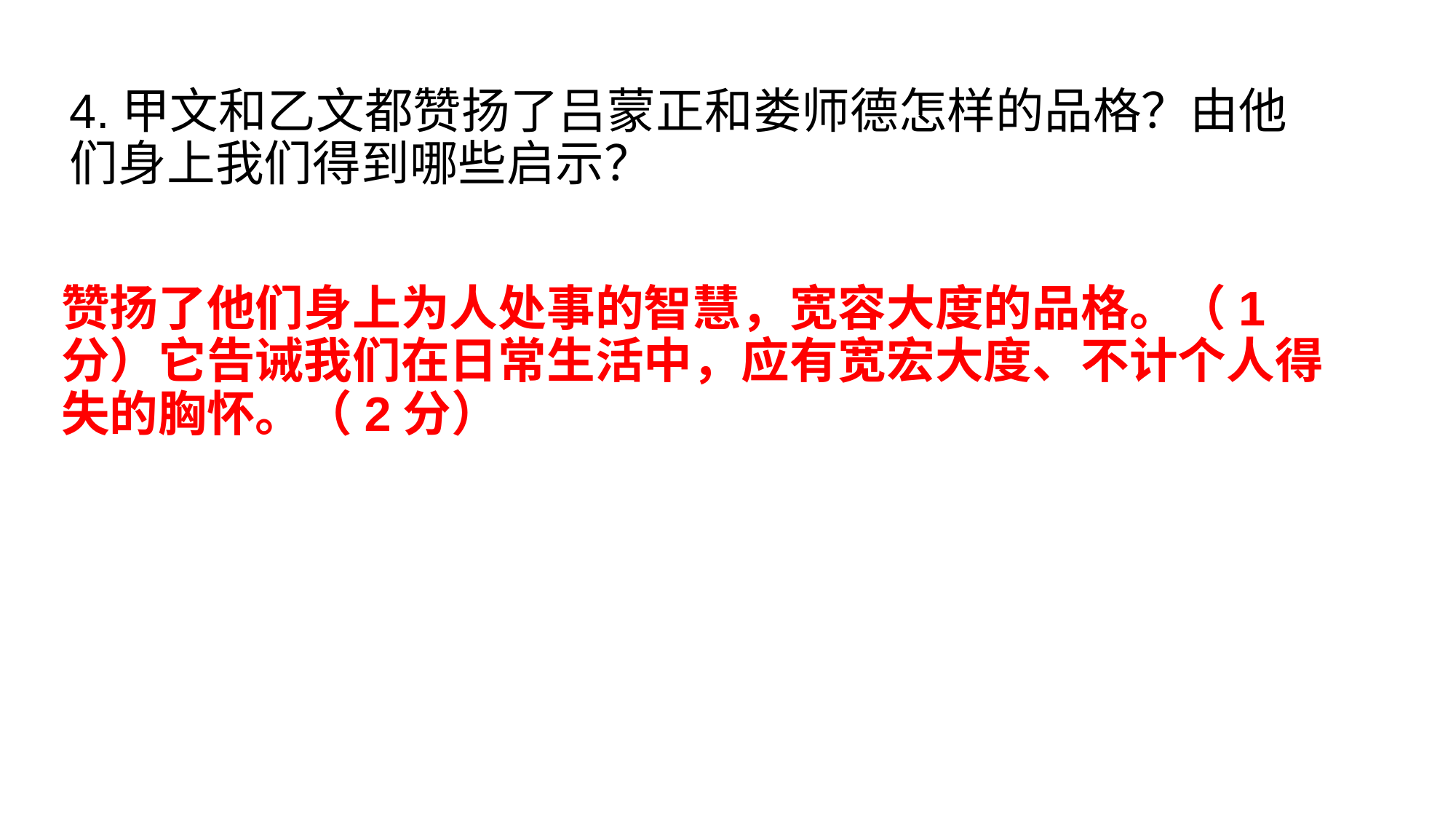

# 4.甲文和乙文都赞扬了吕蒙正和娄师德怎样的品格？由他们身上我们得到哪些启示？
赞扬了他们身上为人处事的智慧，宽容大度的品格。（1分）它告诫我们在日常生活中，应有宽宏大度、不计个人得失的胸怀。（2分）